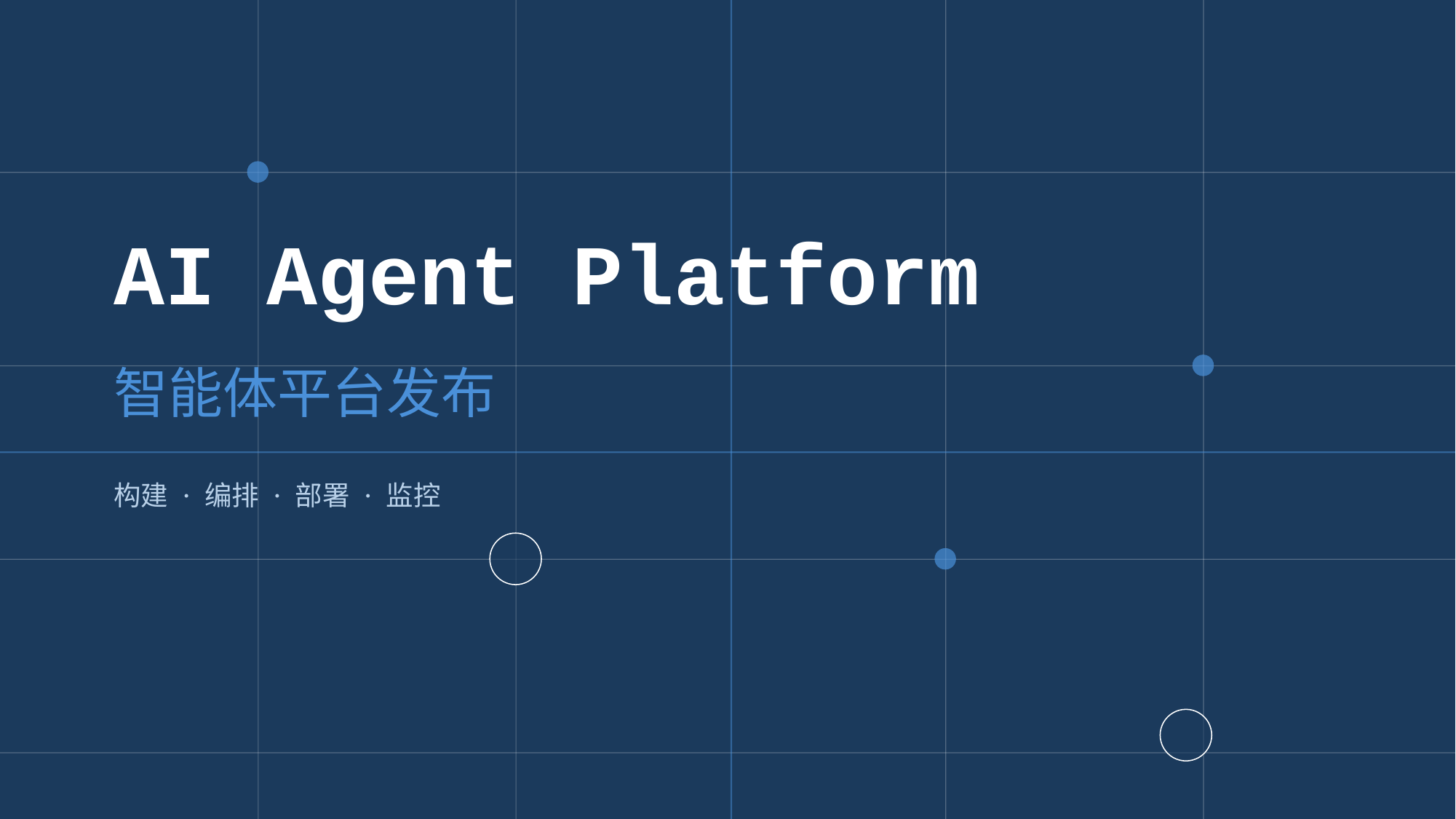

AI Agent Platform
智能体平台发布

构建 · 编排 · 部署 · 监控